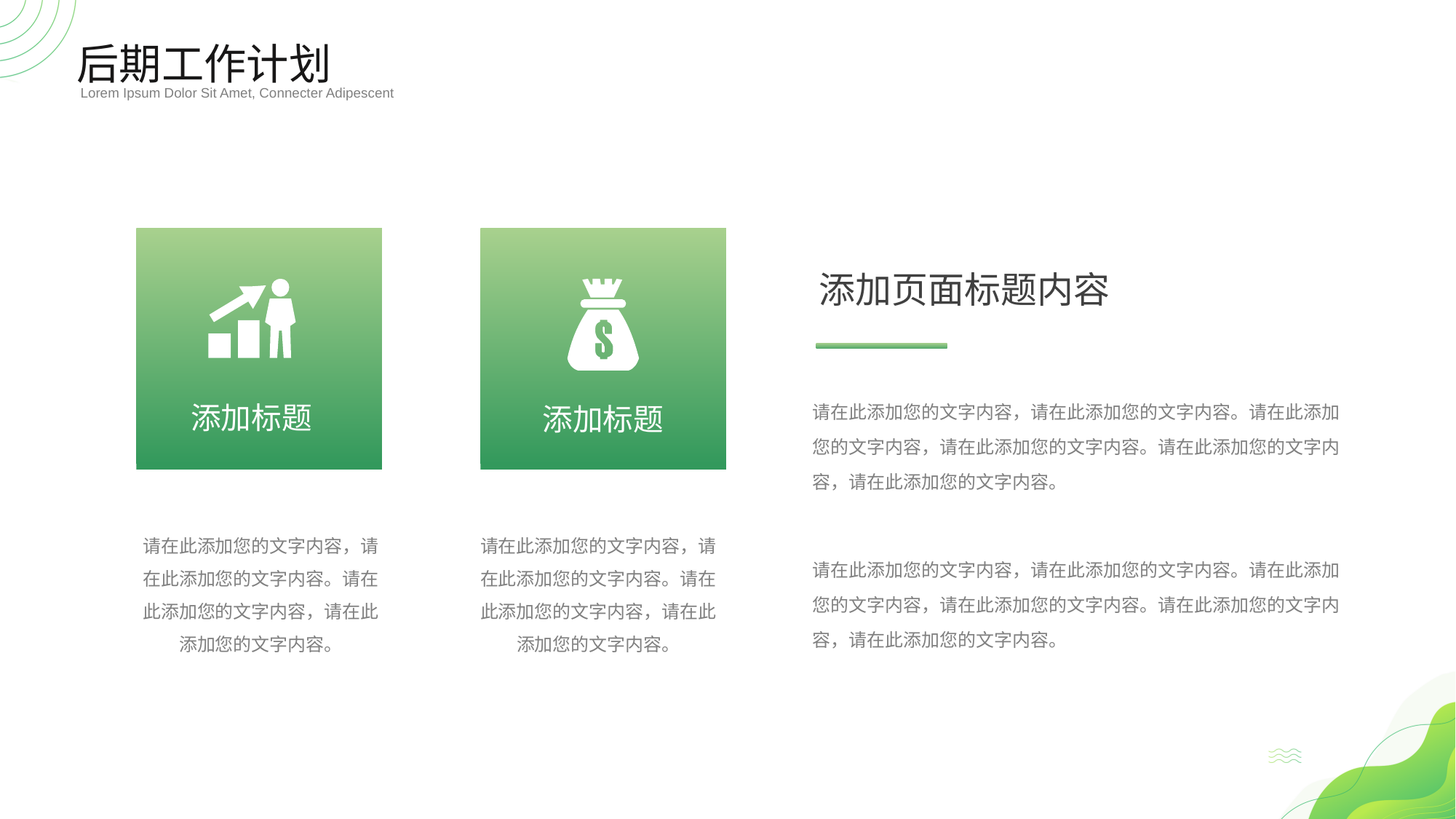

后期工作计划
Lorem Ipsum Dolor Sit Amet, Connecter Adipescent

添加页面标题内容

请在此添加您的文字内容，请在此添加您的文字内容。请在此添加您的文字内容，请在此添加您的文字内容。请在此添加您的文字内容，请在此添加您的文字内容。
添加标题
添加标题
请在此添加您的文字内容，请在此添加您的文字内容。请在此添加您的文字内容，请在此添加您的文字内容。
请在此添加您的文字内容，请在此添加您的文字内容。请在此添加您的文字内容，请在此添加您的文字内容。
请在此添加您的文字内容，请在此添加您的文字内容。请在此添加您的文字内容，请在此添加您的文字内容。请在此添加您的文字内容，请在此添加您的文字内容。